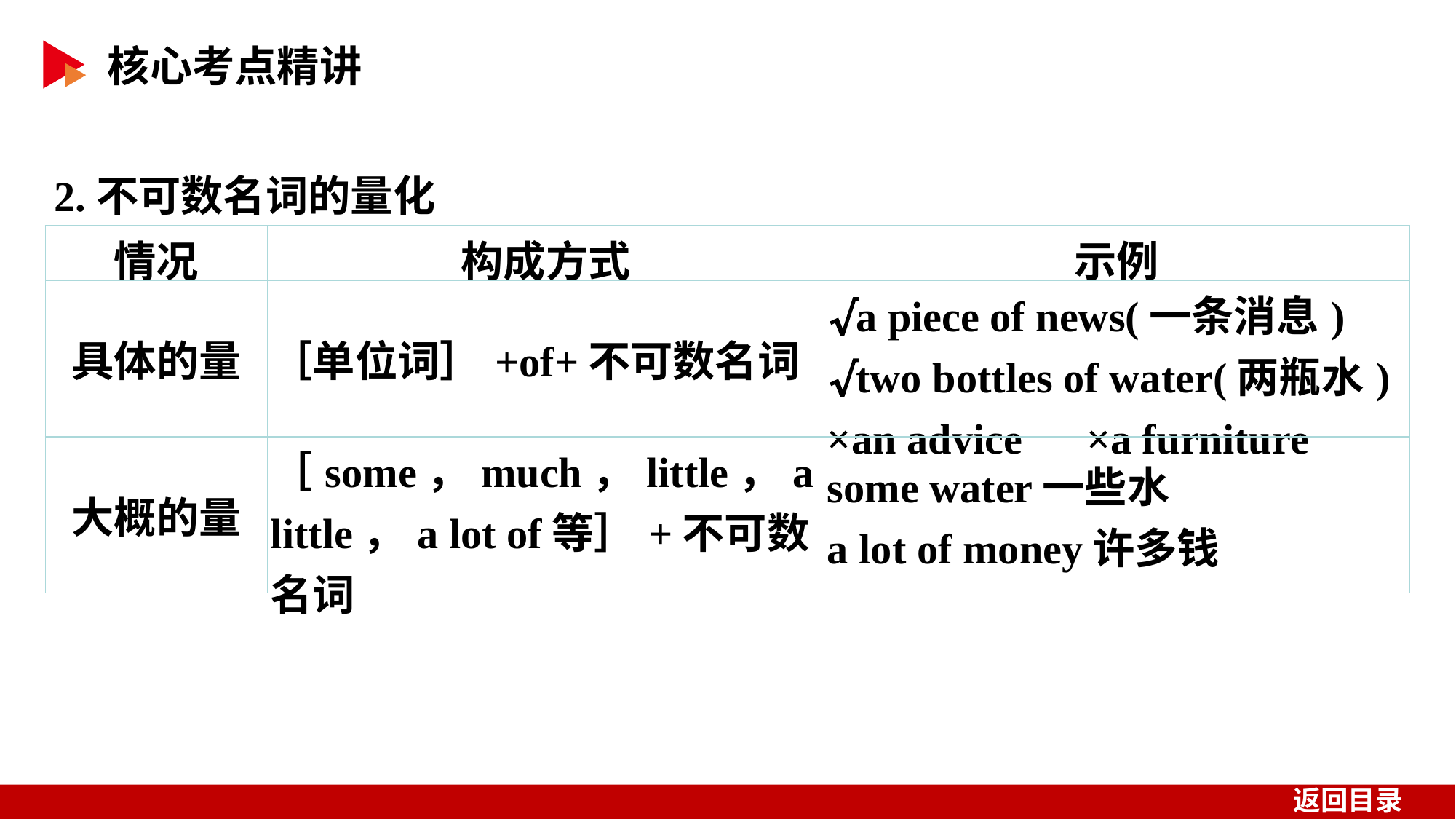

2.不可数名词的量化
| 情况 | 构成方式 | 示例 |
| --- | --- | --- |
| 具体的量 | ［单位词］+of+不可数名词 | √a piece of news(一条消息) √two bottles of water(两瓶水) ×an advice　×a furniture |
| 大概的量 | ［some，much，little，a little，a lot of等］+不可数名词 | some water一些水 a lot of money许多钱 |